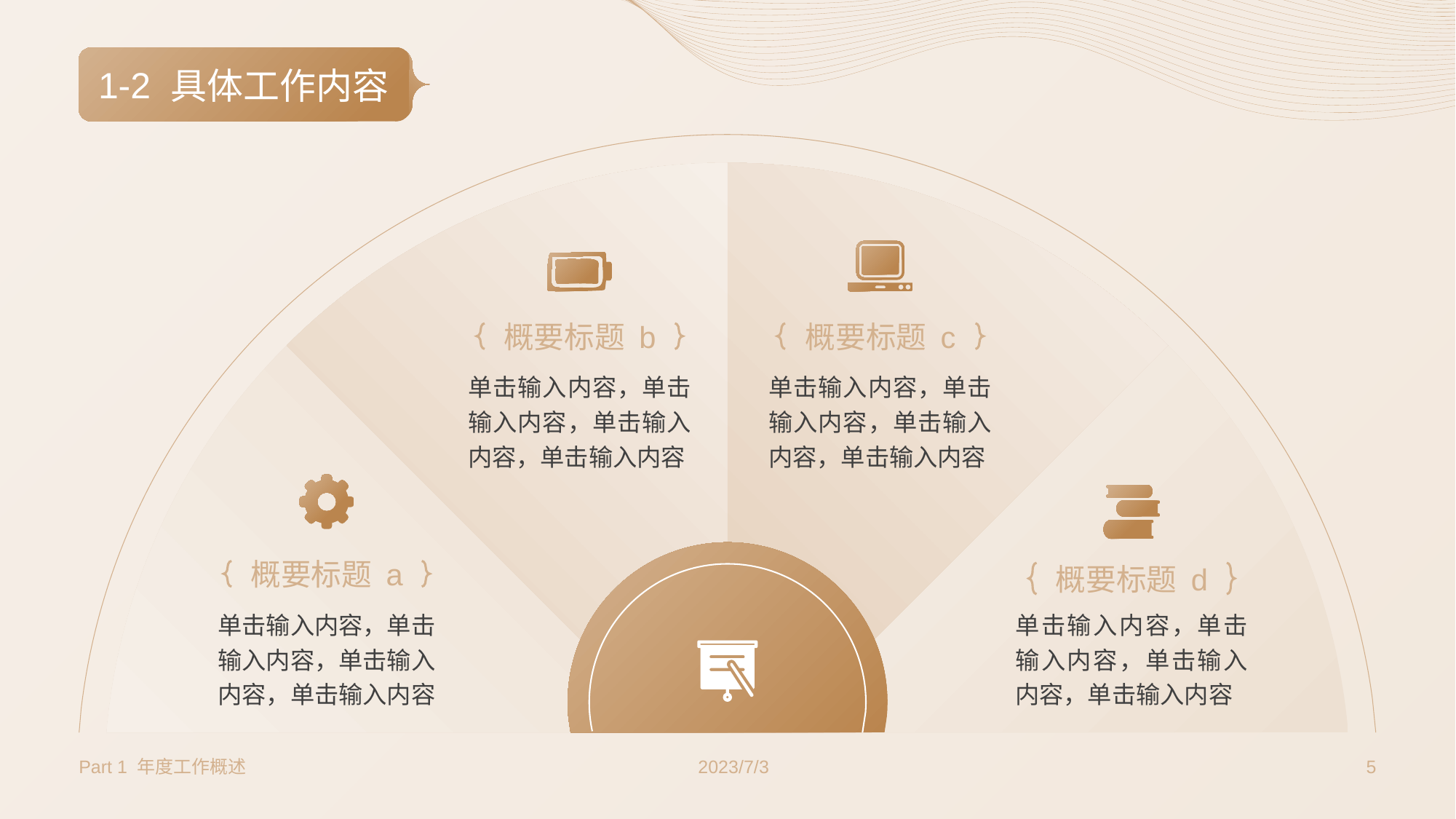

1-2
# 具体工作内容

概要标题 b

单击输入内容，单击输入内容，单击输入内容，单击输入内容

概要标题 c

单击输入内容，单击输入内容，单击输入内容，单击输入内容

概要标题 d
单击输入内容，单击输入内容，单击输入内容，单击输入内容

概要标题 a

单击输入内容，单击输入内容，单击输入内容，单击输入内容

Part 1 年度工作概述
2023/7/3
5